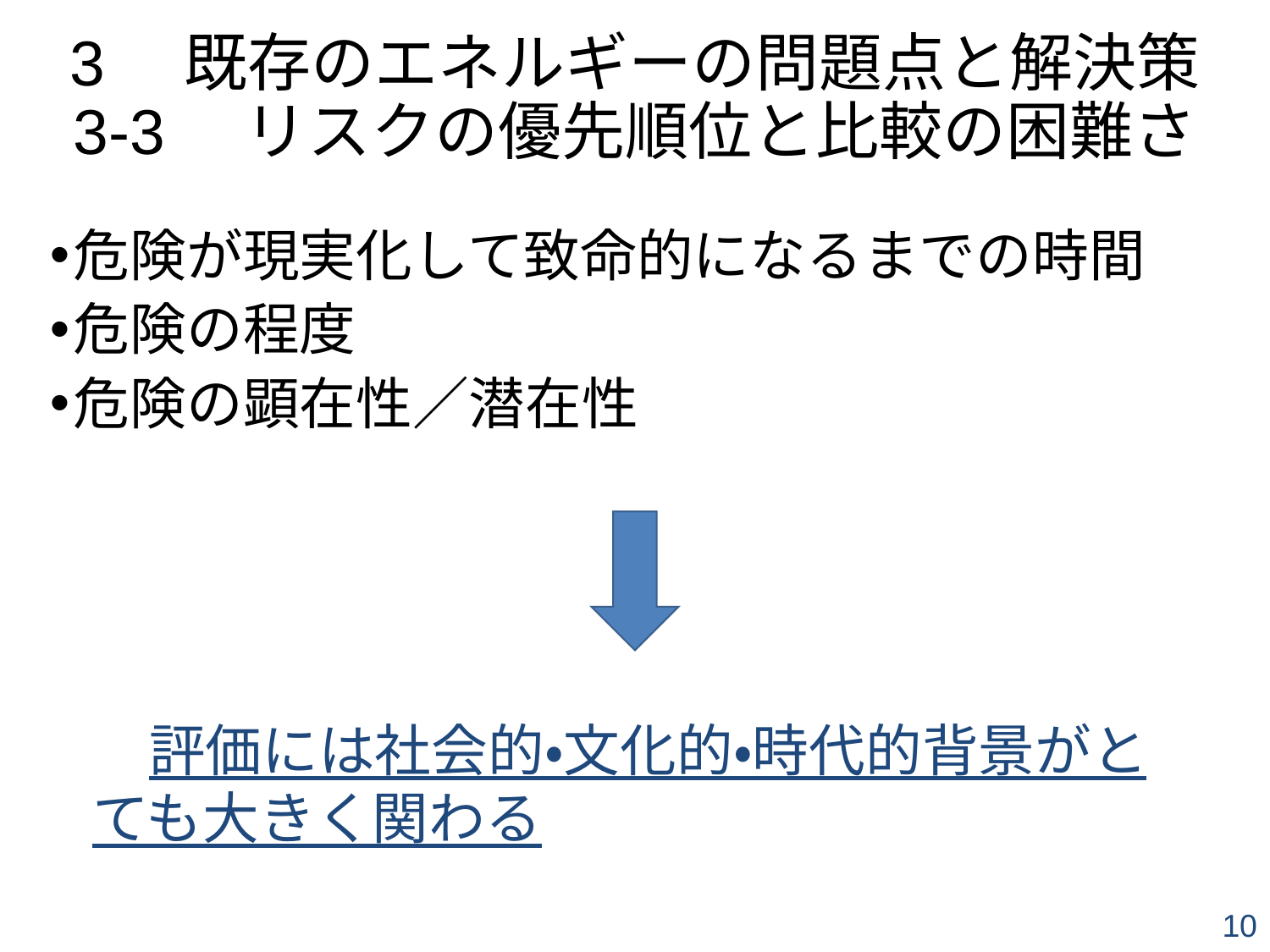

# 3　既存のエネルギーの問題点と解決策 3-3　リスクの優先順位と比較の困難さ
危険が現実化して致命的になるまでの時間
危険の程度
危険の顕在性／潜在性

　評価には社会的・文化的・時代的背景がとても大きく関わる
10